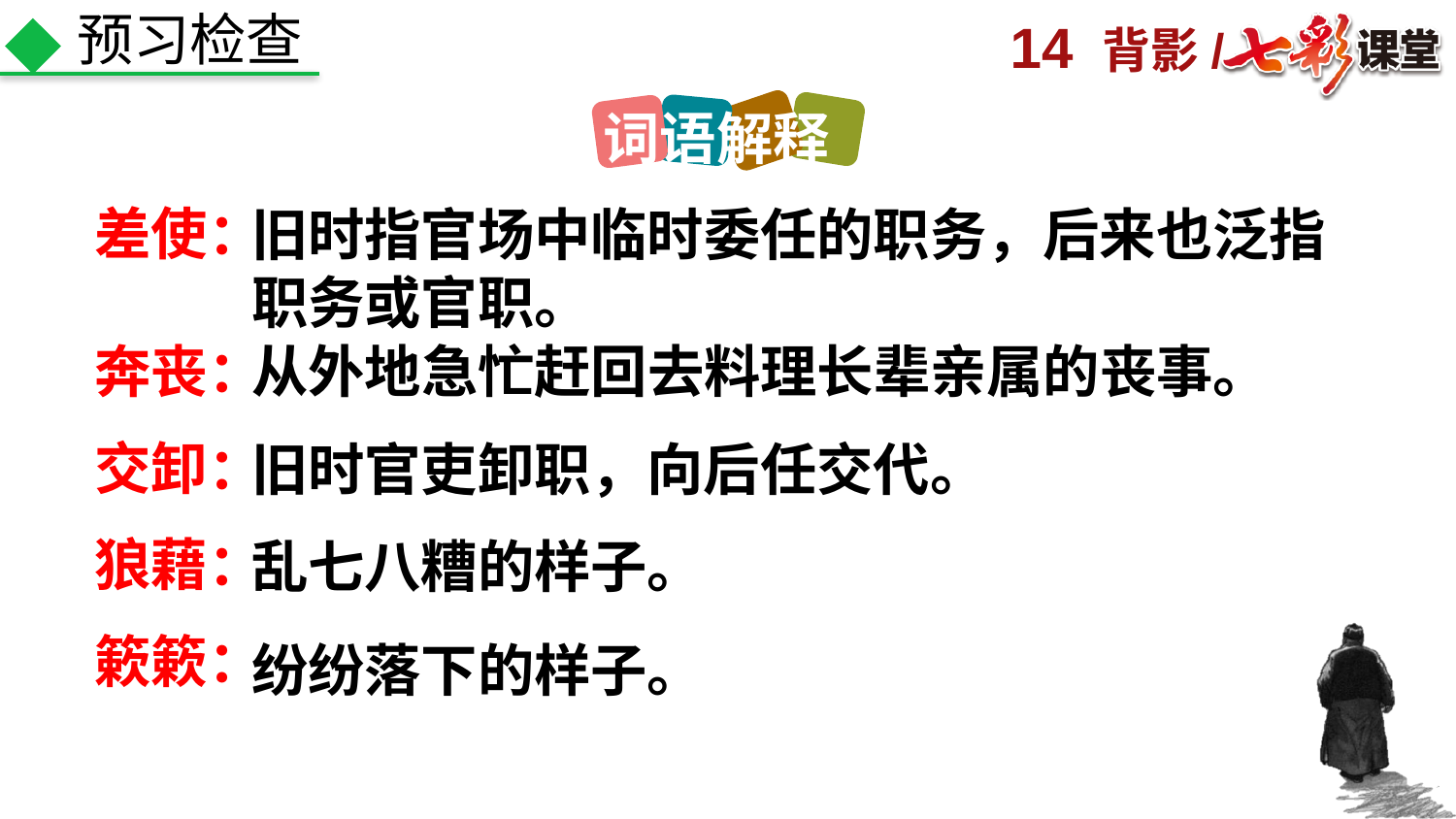

预习检查

词语解释

差使：
旧时指官场中临时委任的职务，后来也泛指职务或官职。
奔丧：
从外地急忙赶回去料理长辈亲属的丧事。
交卸：
旧时官吏卸职，向后任交代。
狼藉：
乱七八糟的样子。
簌簌：
纷纷落下的样子。